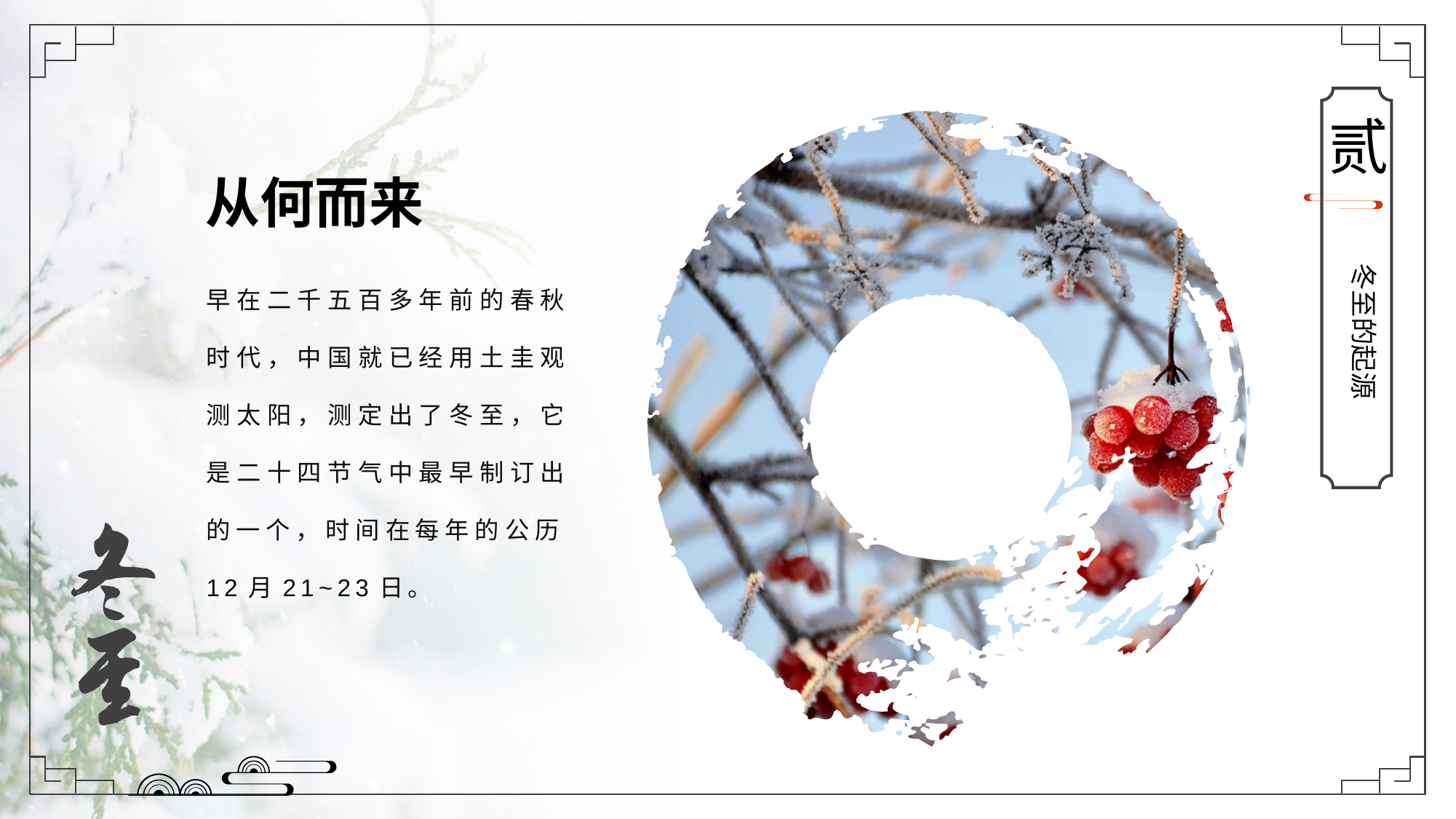

贰

冬至的起源

从何而来
早在二千五百多年前的春秋时代，中国就已经用土圭观测太阳，测定出了冬至，它是二十四节气中最早制订出的一个，时间在每年的公历12月21~23日。